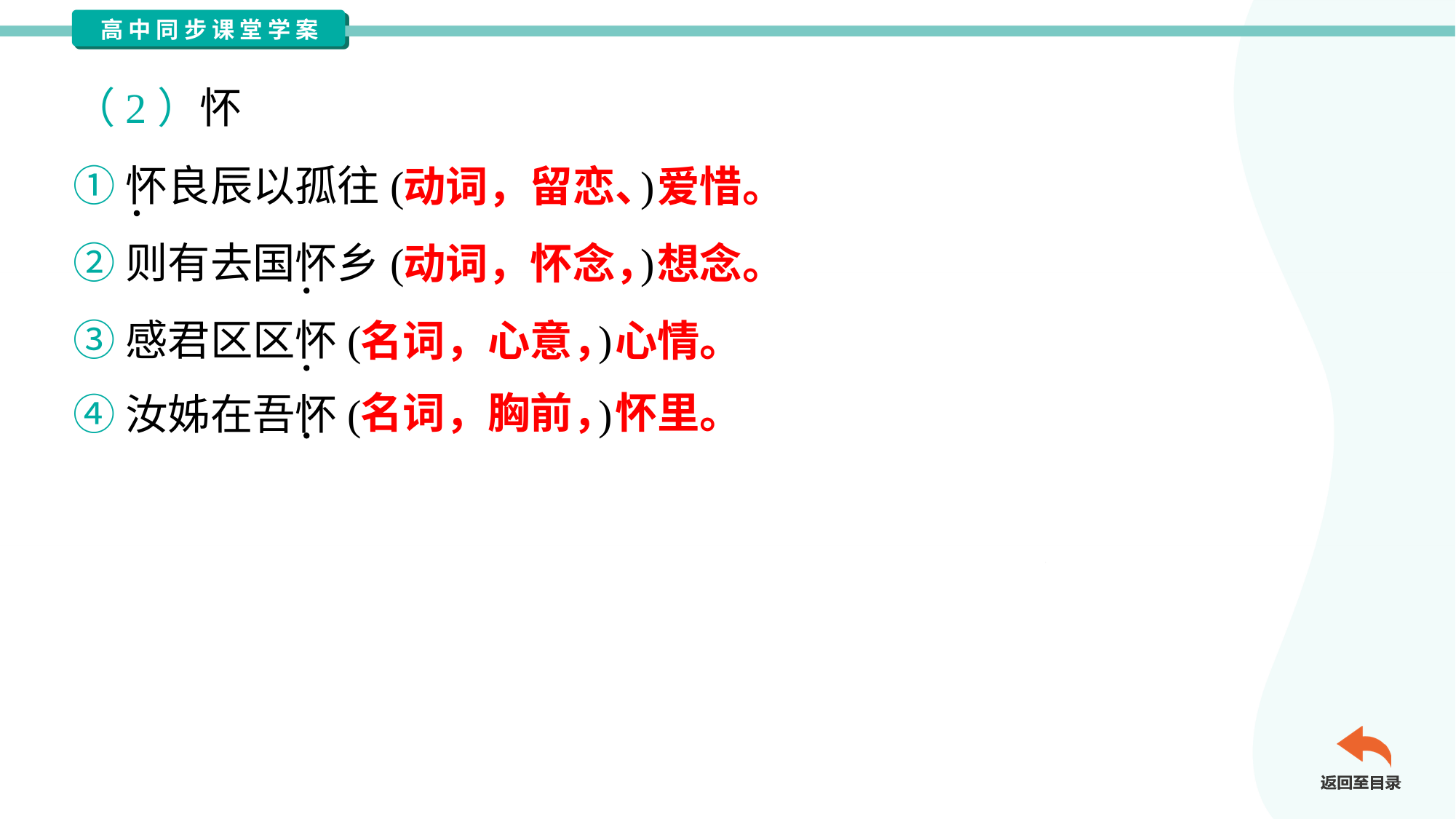

（2）怀
①怀良辰以孤往(                    )
②则有去国怀乡(                    )
③感君区区怀(                    )
④汝姊在吾怀(                    )
动词，留恋、爱惜。
动词，怀念，想念。

名词，心意，心情。

名词，胸前，怀里。